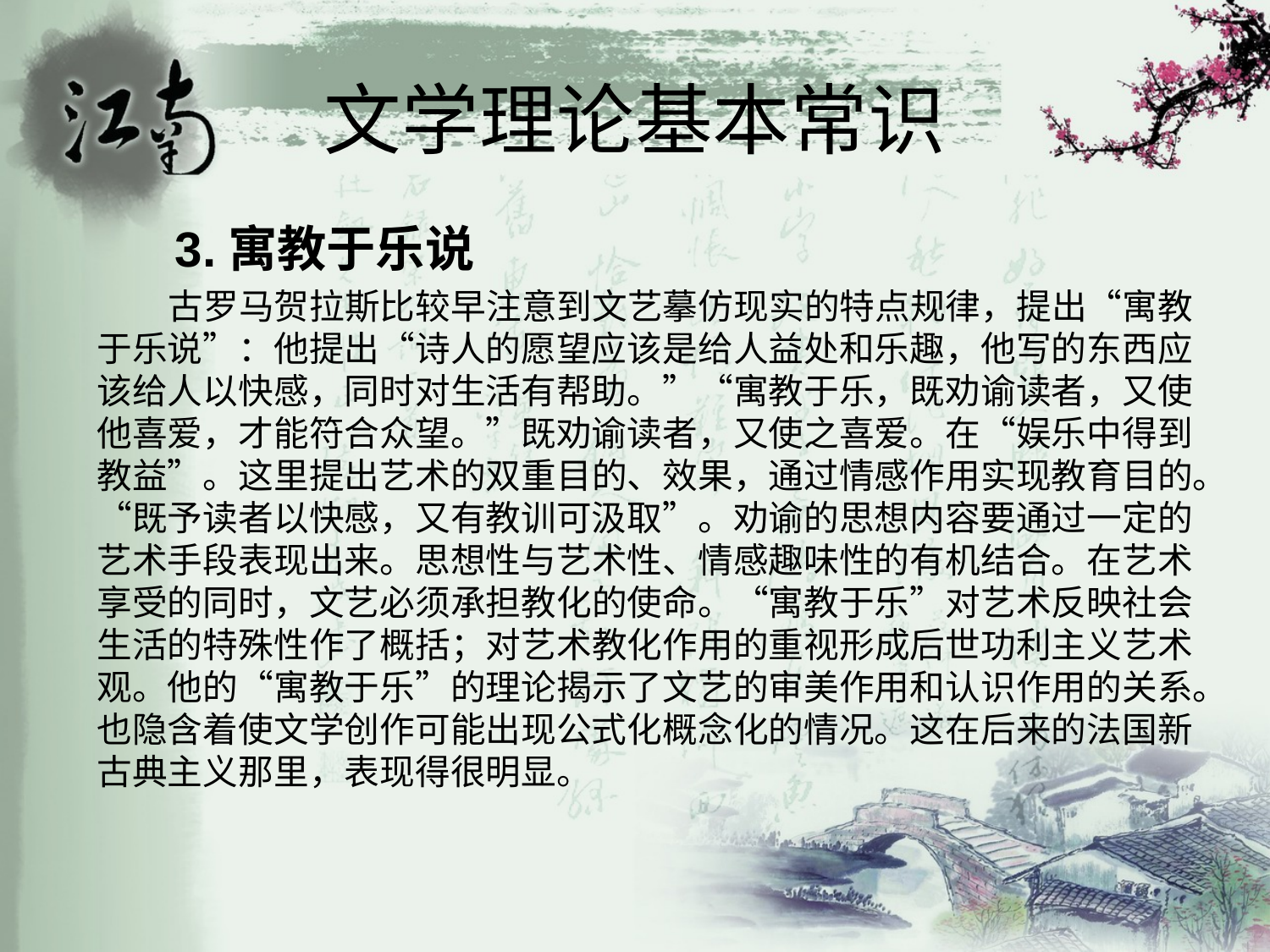

# 文学理论基本常识
        3.寓教于乐说
        古罗马贺拉斯比较早注意到文艺摹仿现实的特点规律，提出“寓教于乐说”：他提出“诗人的愿望应该是给人益处和乐趣，他写的东西应该给人以快感，同时对生活有帮助。”“寓教于乐，既劝谕读者，又使他喜爱，才能符合众望。”既劝谕读者，又使之喜爱。在“娱乐中得到教益”。这里提出艺术的双重目的、效果，通过情感作用实现教育目的。“既予读者以快感，又有教训可汲取”。劝谕的思想内容要通过一定的艺术手段表现出来。思想性与艺术性、情感趣味性的有机结合。在艺术享受的同时，文艺必须承担教化的使命。“寓教于乐”对艺术反映社会生活的特殊性作了概括；对艺术教化作用的重视形成后世功利主义艺术观。他的“寓教于乐”的理论揭示了文艺的审美作用和认识作用的关系。也隐含着使文学创作可能出现公式化概念化的情况。这在后来的法国新古典主义那里，表现得很明显。